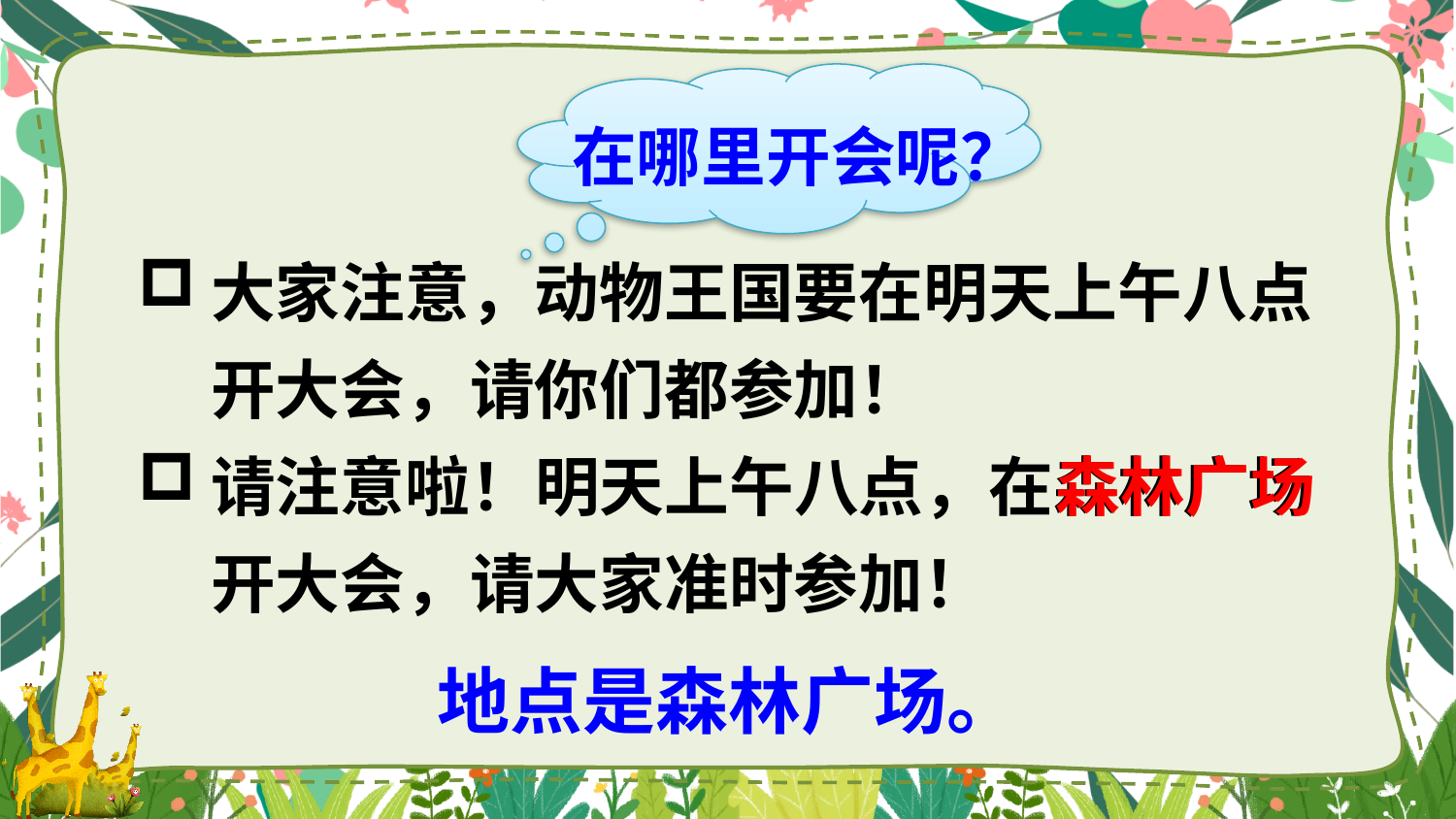

在哪里开会呢？
大家注意，动物王国要在明天上午八点开大会，请你们都参加！
请注意啦！明天上午八点，在森林广场开大会，请大家准时参加！
森林广场
地点是森林广场。